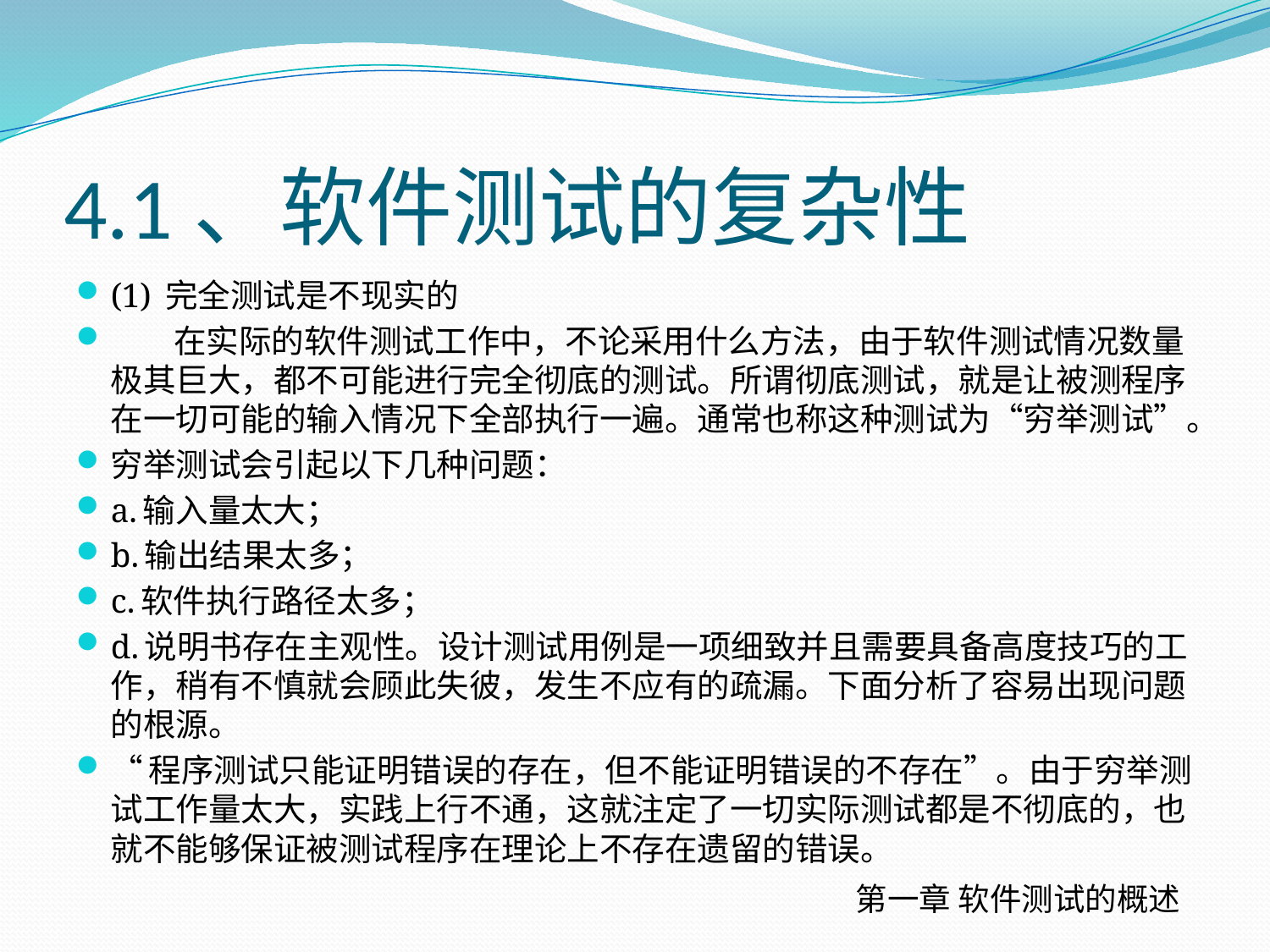

# 4.1、软件测试的复杂性
(1) 完全测试是不现实的
        在实际的软件测试工作中，不论采用什么方法，由于软件测试情况数量极其巨大，都不可能进行完全彻底的测试。所谓彻底测试，就是让被测程序在一切可能的输入情况下全部执行一遍。通常也称这种测试为“穷举测试”。
穷举测试会引起以下几种问题：
a.输入量太大；
b.输出结果太多；
c.软件执行路径太多；
d.说明书存在主观性。设计测试用例是一项细致并且需要具备高度技巧的工作，稍有不慎就会顾此失彼，发生不应有的疏漏。下面分析了容易出现问题的根源。
“程序测试只能证明错误的存在，但不能证明错误的不存在”。由于穷举测试工作量太大，实践上行不通，这就注定了一切实际测试都是不彻底的，也就不能够保证被测试程序在理论上不存在遗留的错误。